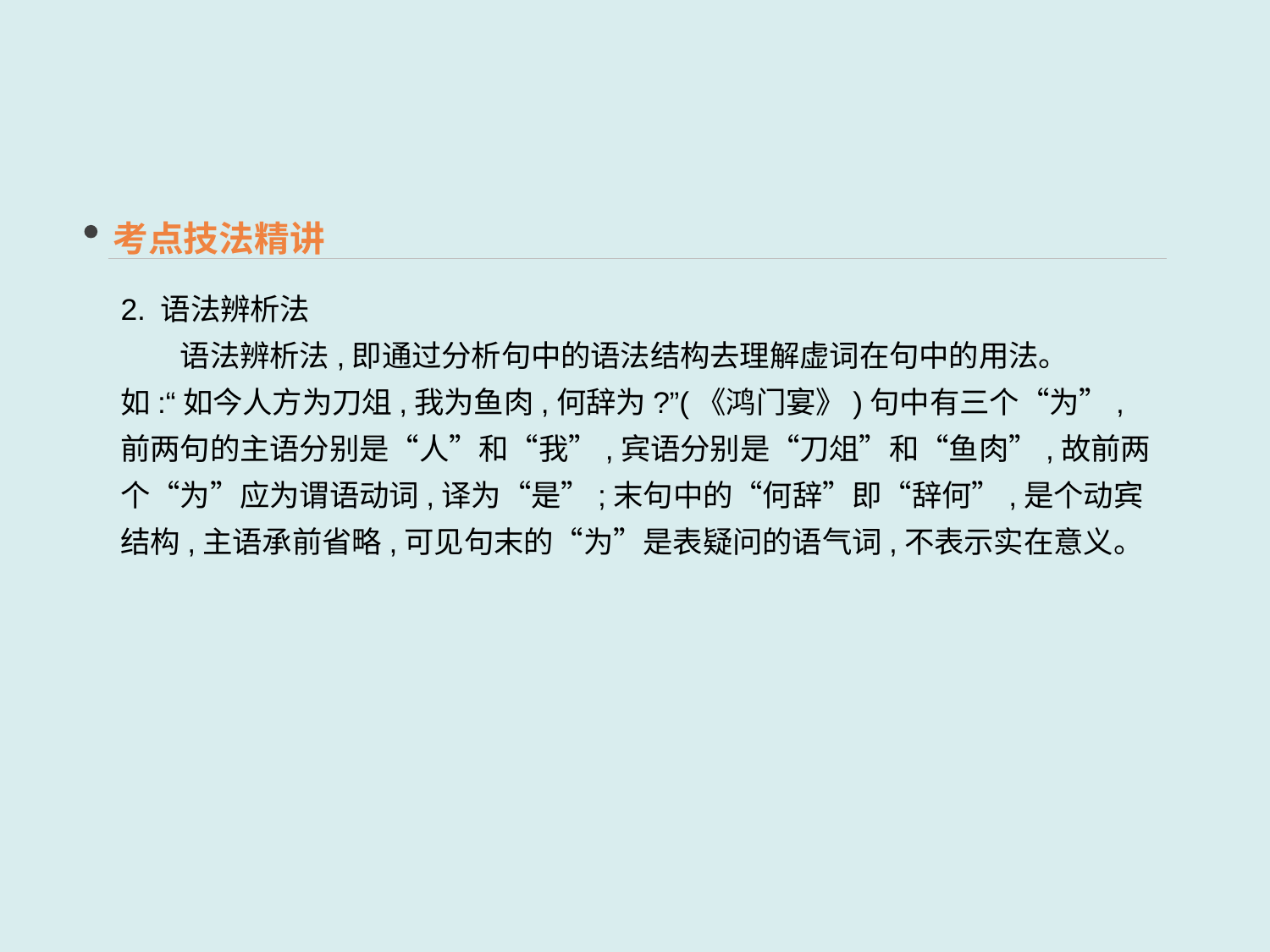

考点技法精讲

2. 语法辨析法
　　语法辨析法,即通过分析句中的语法结构去理解虚词在句中的用法。如:“如今人方为刀俎,我为鱼肉,何辞为?”(《鸿门宴》)句中有三个“为”,前两句的主语分别是“人”和“我”,宾语分别是“刀俎”和“鱼肉”,故前两个“为”应为谓语动词,译为“是”;末句中的“何辞”即“辞何”,是个动宾结构,主语承前省略,可见句末的“为”是表疑问的语气词,不表示实在意义。